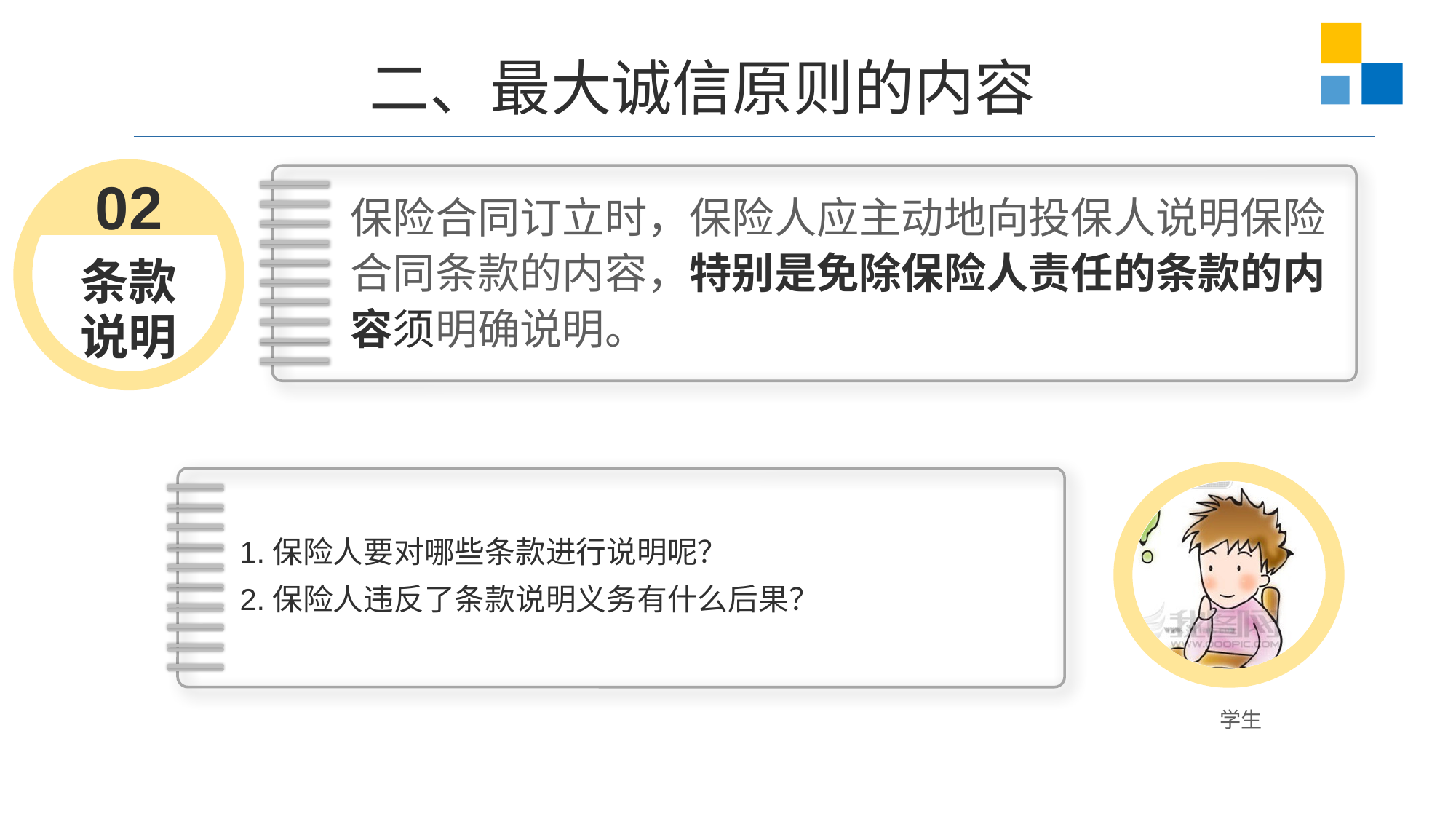

二、最大诚信原则的内容

条款
说明

02
保险合同订立时，保险人应主动地向投保人说明保险合同条款的内容，特别是免除保险人责任的条款的内容须明确说明。

1.保险人要对哪些条款进行说明呢？
2.保险人违反了条款说明义务有什么后果？

学生